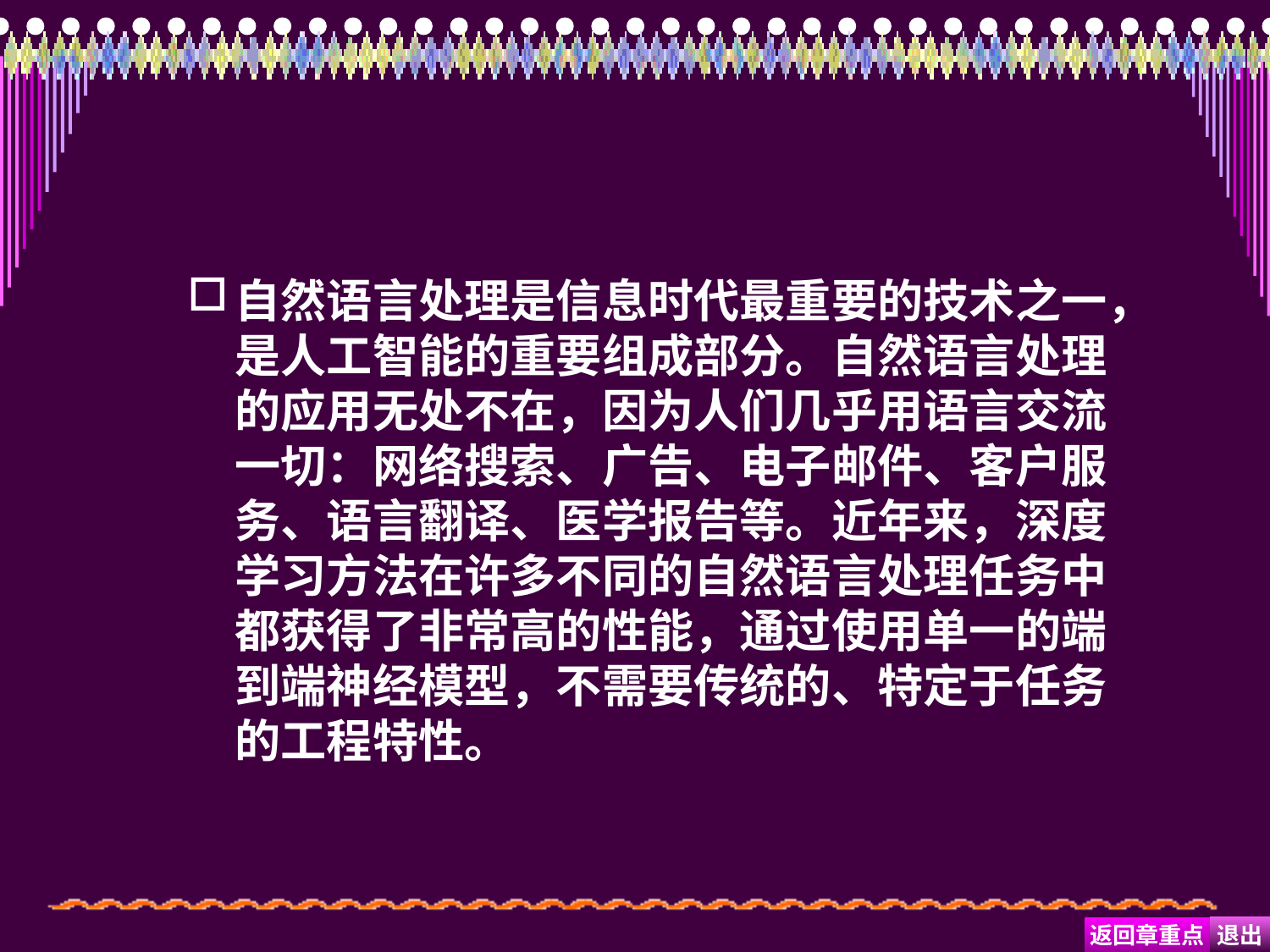

#
自然语言处理是信息时代最重要的技术之一，是人工智能的重要组成部分。自然语言处理的应用无处不在，因为人们几乎用语言交流一切：网络搜索、广告、电子邮件、客户服务、语言翻译、医学报告等。近年来，深度学习方法在许多不同的自然语言处理任务中都获得了非常高的性能，通过使用单一的端到端神经模型，不需要传统的、特定于任务的工程特性。